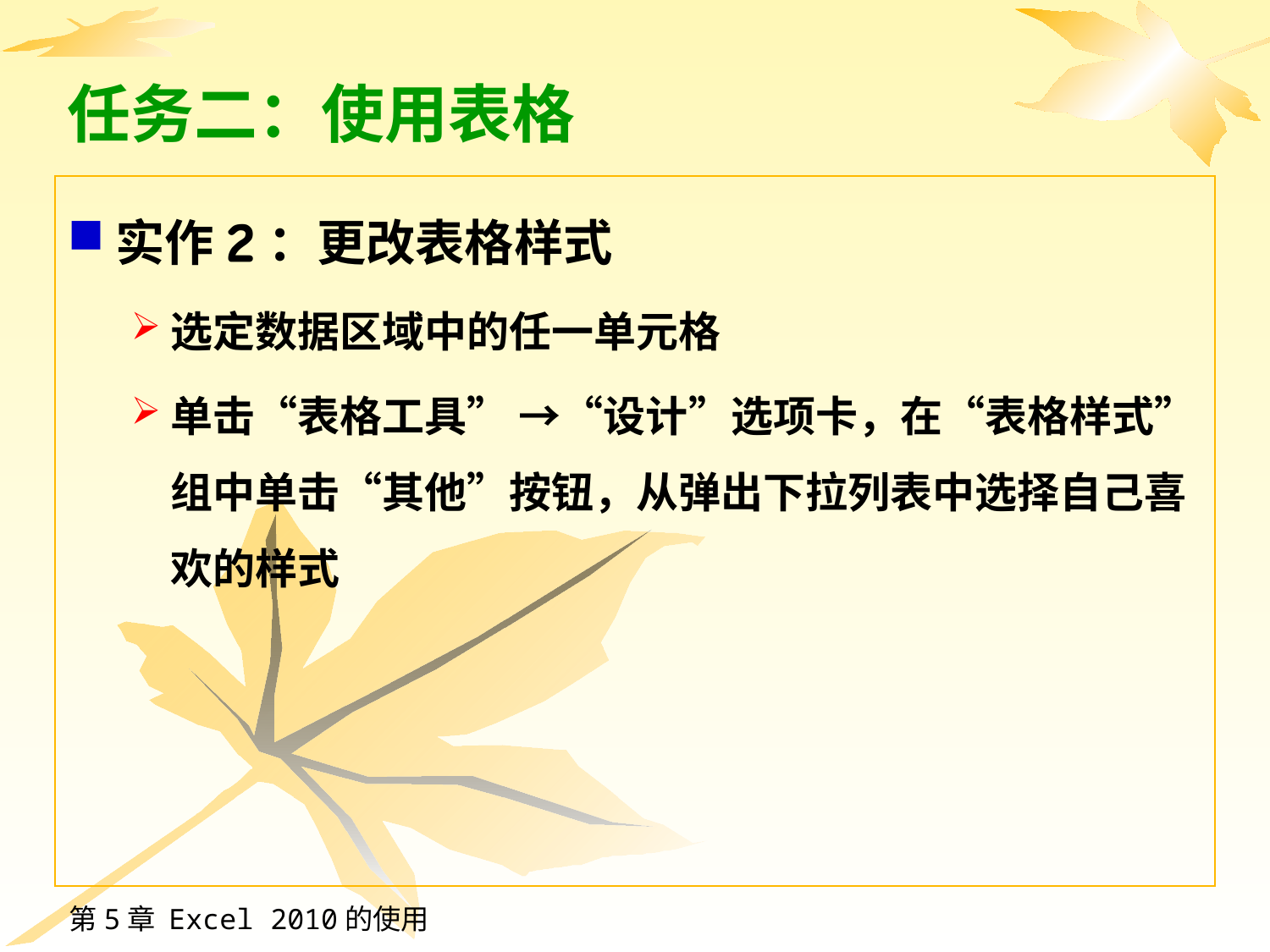

# 任务二：使用表格
实作2：更改表格样式
选定数据区域中的任一单元格
单击“表格工具” →“设计”选项卡，在“表格样式”组中单击“其他”按钮，从弹出下拉列表中选择自己喜欢的样式